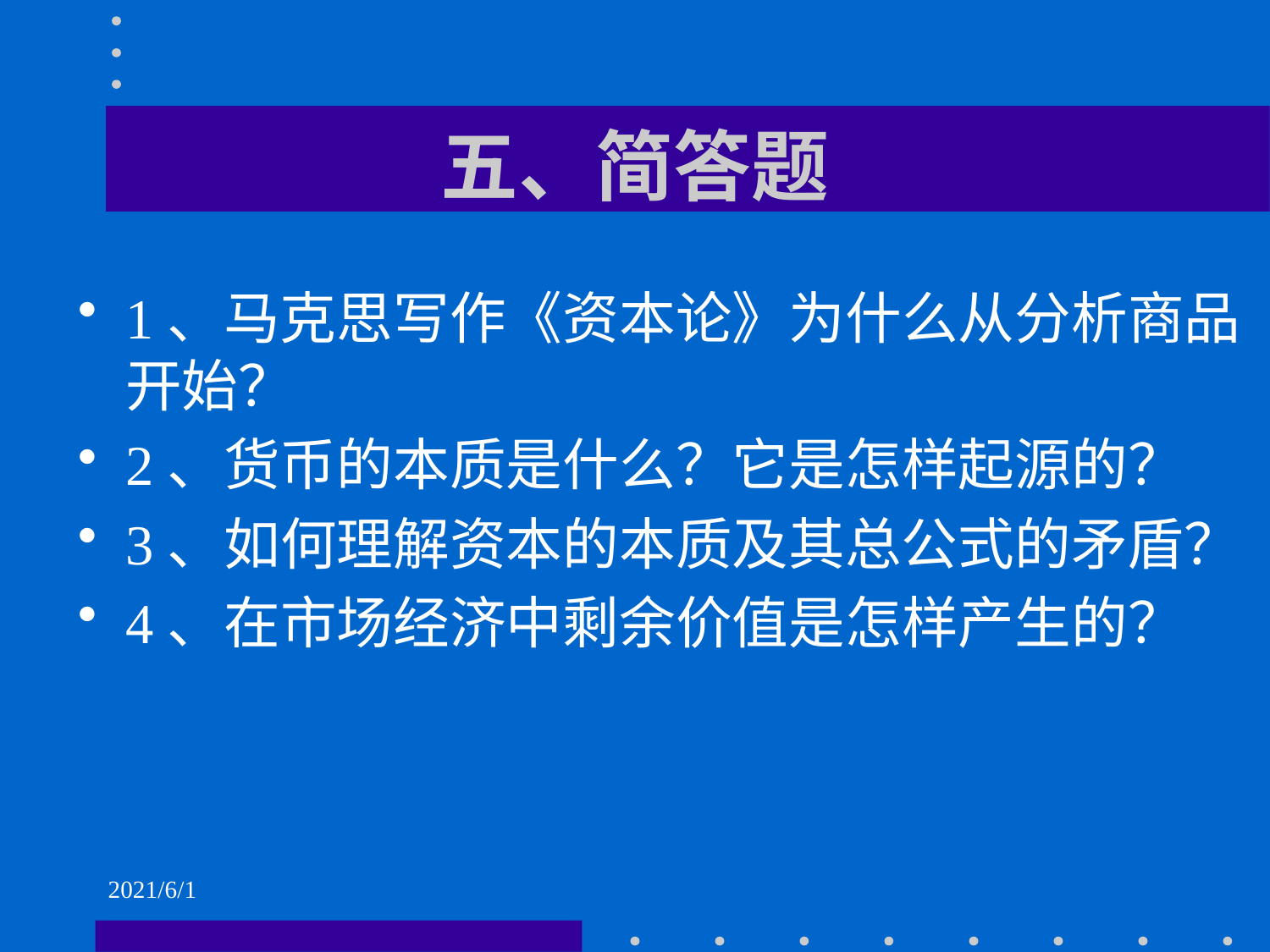

# 五、简答题
1、马克思写作《资本论》为什么从分析商品开始？
2、货币的本质是什么？它是怎样起源的？
3、如何理解资本的本质及其总公式的矛盾？
4、在市场经济中剩余价值是怎样产生的？
2021/6/1